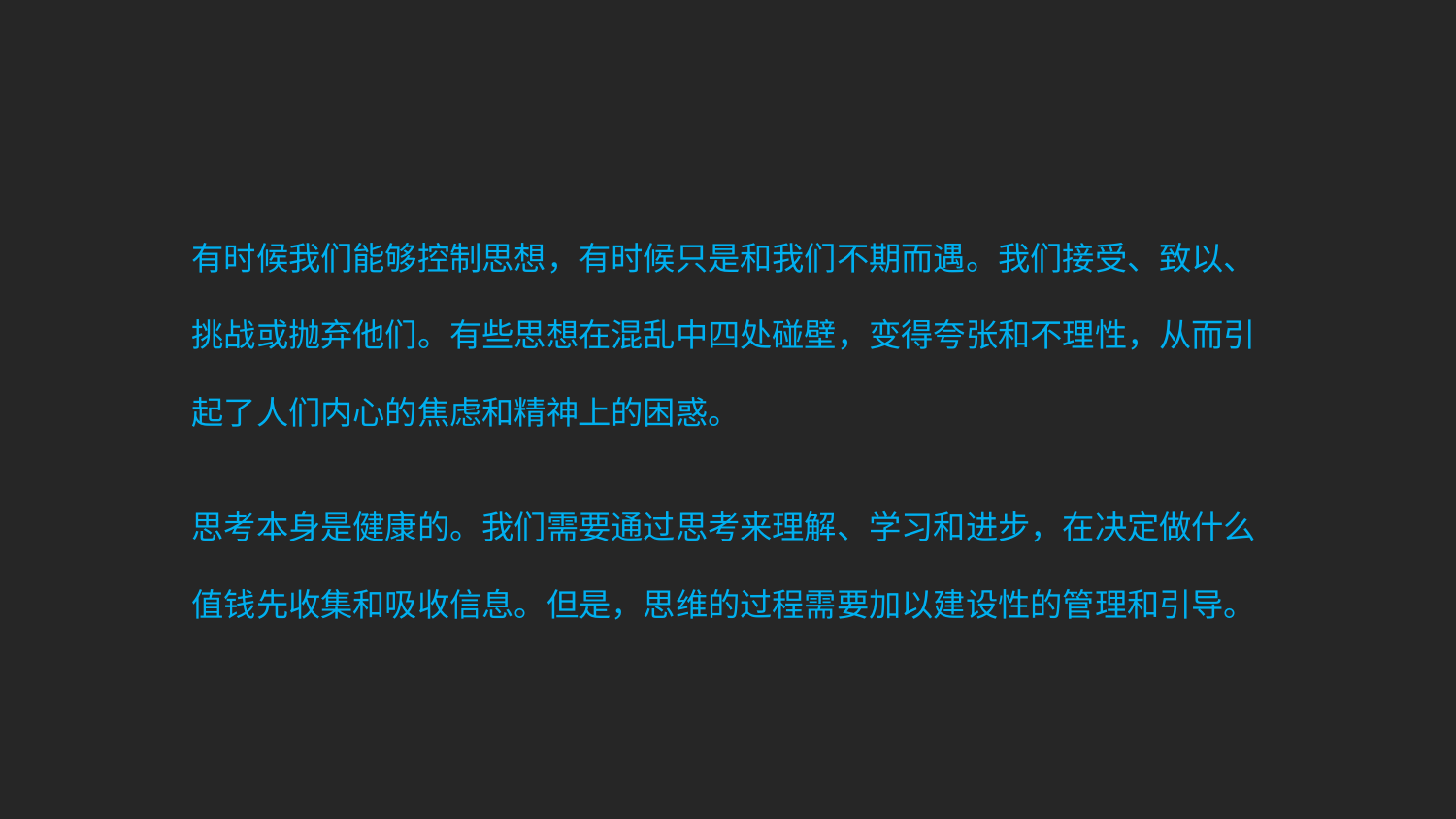

有时候我们能够控制思想，有时候只是和我们不期而遇。我们接受、致以、挑战或抛弃他们。有些思想在混乱中四处碰壁，变得夸张和不理性，从而引起了人们内心的焦虑和精神上的困惑。
思考本身是健康的。我们需要通过思考来理解、学习和进步，在决定做什么值钱先收集和吸收信息。但是，思维的过程需要加以建设性的管理和引导。